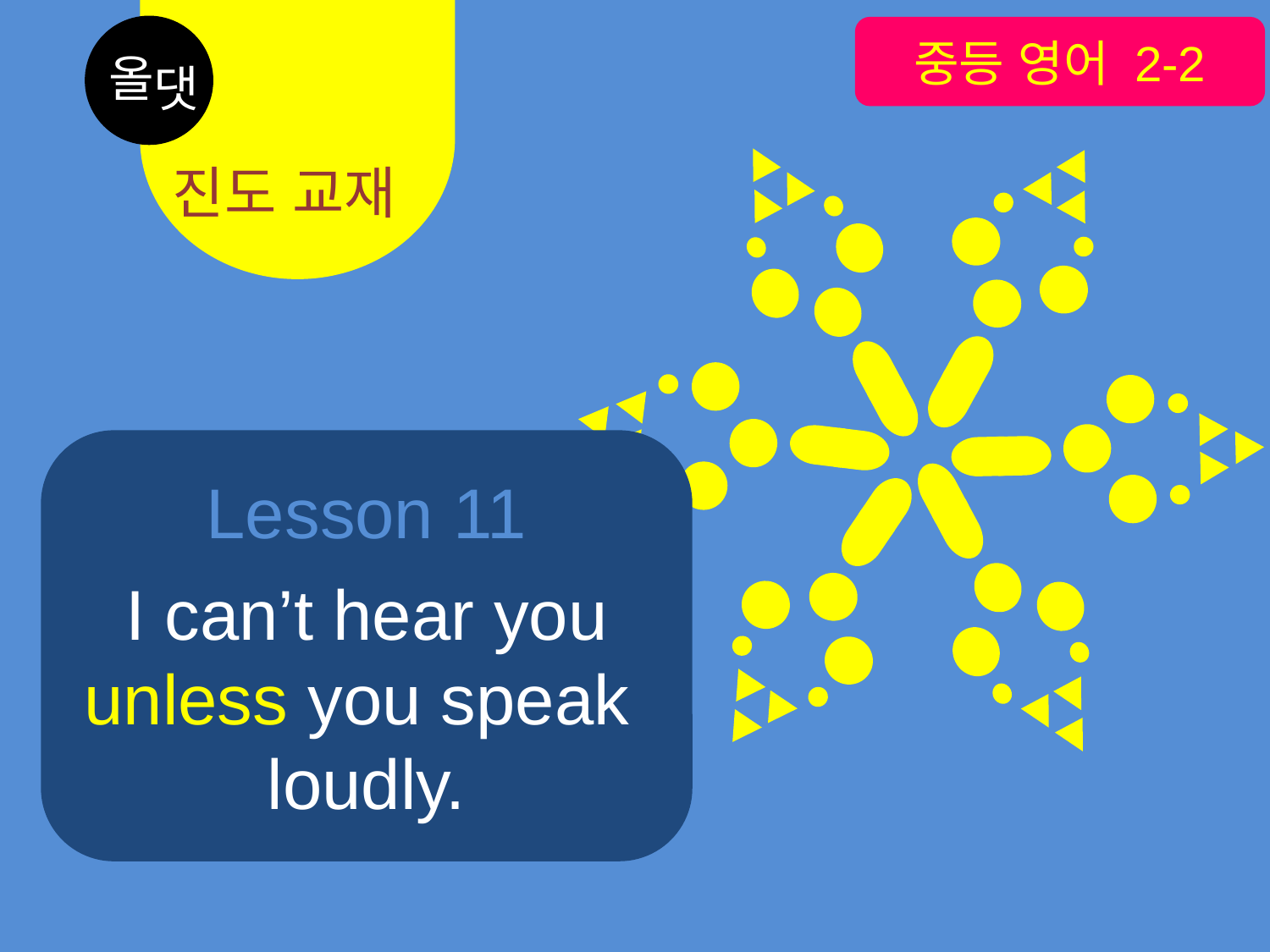

중등 영어 2-2

올
댓

진도 교재

Lesson 11

I can’t hear you unless you speak
loudly.